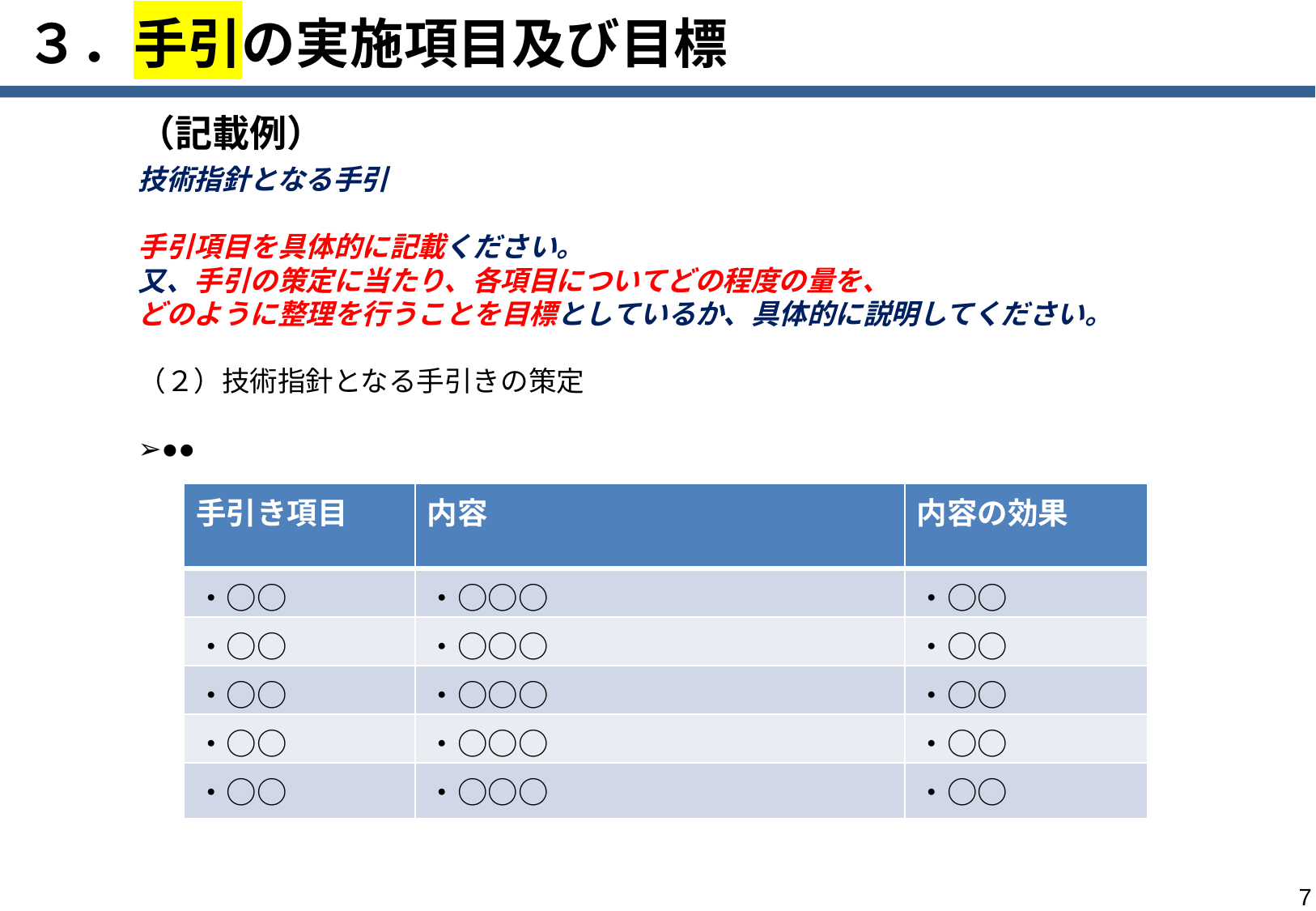

# ３．手引の実施項目及び目標
（記載例）
技術指針となる手引

手引項目を具体的に記載ください。
又、手引の策定に当たり、各項目についてどの程度の量を、
どのように整理を行うことを目標としているか、具体的に説明してください。

（２）技術指針となる手引きの策定

➢●●

| 手引き項目 | 内容 | 内容の効果 |
| --- | --- | --- |
| ・○○ | ・○○○ | ・○○ |
| ・○○ | ・○○○ | ・○○ |
| ・○○ | ・○○○ | ・○○ |
| ・○○ | ・○○○ | ・○○ |
| ・○○ | ・○○○ | ・○○ |
7